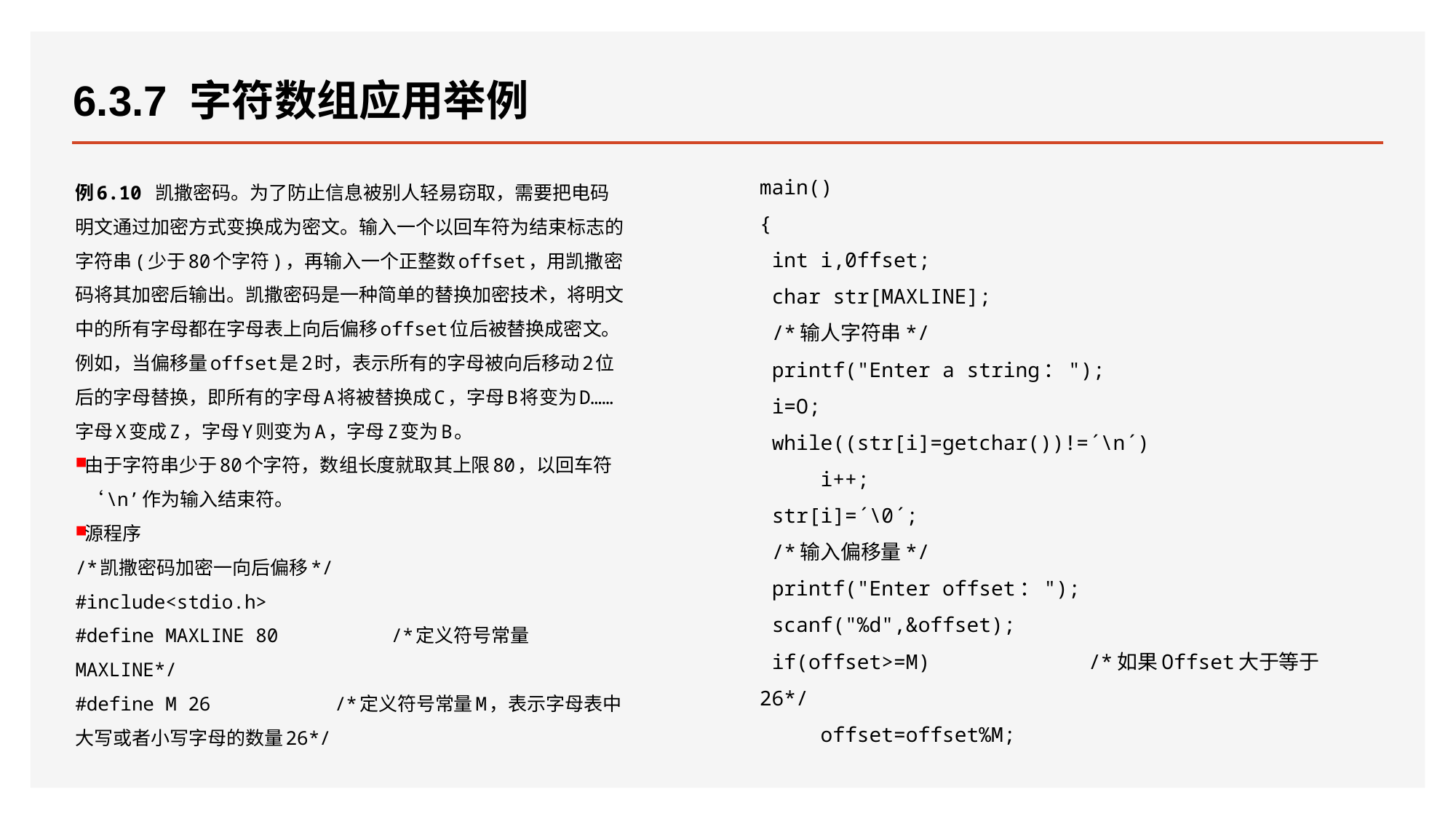

# 6.3.7 字符数组应用举例
main()
{
 int i,0ffset;
 char str[MAXLINE];
 /*输人字符串*/
 printf("Enter a string：");
 i=O;
 while((str[i]=getchar())!=´\n´)
     i++;
 str[i]=´\0´;
 /*输入偏移量*/
 printf("Enter offset：");
 scanf("%d",&offset);
 if(offset>=M)             /*如果Offset大于等于26*/
     offset=offset%M;
例6.10 凯撒密码。为了防止信息被别人轻易窃取，需要把电码明文通过加密方式变换成为密文。输入一个以回车符为结束标志的字符串(少于80个字符)，再输入一个正整数offset，用凯撒密码将其加密后输出。凯撒密码是一种简单的替换加密技术，将明文中的所有字母都在字母表上向后偏移offset位后被替换成密文。例如，当偏移量offset是2时，表示所有的字母被向后移动2位后的字母替换，即所有的字母A将被替换成C，字母B将变为D……字母X变成Z，字母Y则变为A，字母Z变为B。
由于字符串少于80个字符，数组长度就取其上限80，以回车符‘\n’作为输入结束符。
源程序
/*凯撒密码加密一向后偏移*/
#include<stdio.h>
#define MAXLINE 80          /*定义符号常量MAXLINE*/
#define M 26           /*定义符号常量M，表示字母表中大写或者小写字母的数量26*/